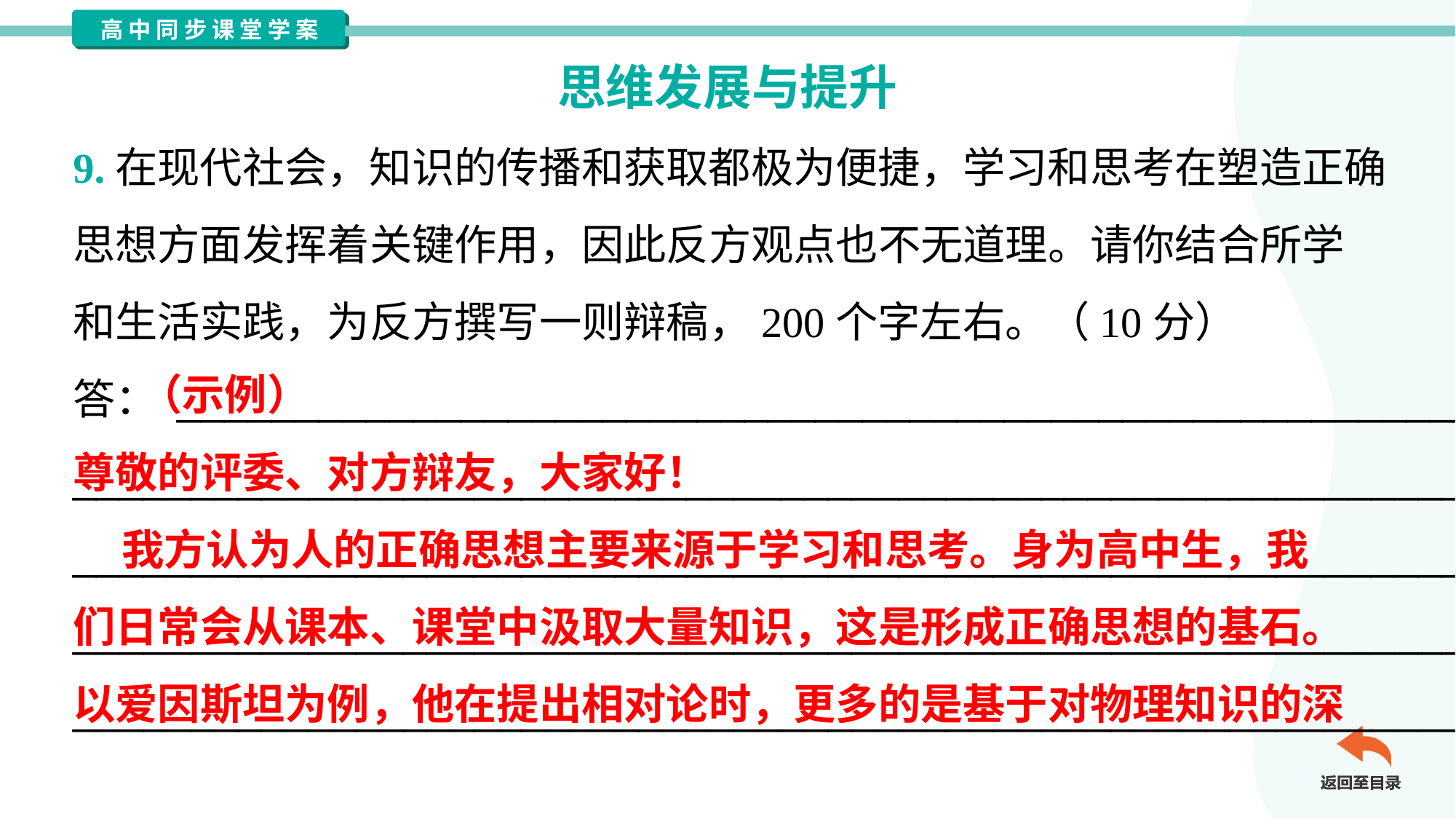

思维发展与提升
9.在现代社会，知识的传播和获取都极为便捷，学习和思考在塑造正确
思想方面发挥着关键作用，因此反方观点也不无道理。请你结合所学
和生活实践，为反方撰写一则辩稿，200个字左右。（10分）
答： ________________________________________________________
_____________________________________________________________
_____________________________________________________________
_____________________________________________________________
_____________________________________________________________
      （示例）
尊敬的评委、对方辩友，大家好！
    我方认为人的正确思想主要来源于学习和思考。身为高中生，我
们日常会从课本、课堂中汲取大量知识，这是形成正确思想的基石。
以爱因斯坦为例，他在提出相对论时，更多的是基于对物理知识的深